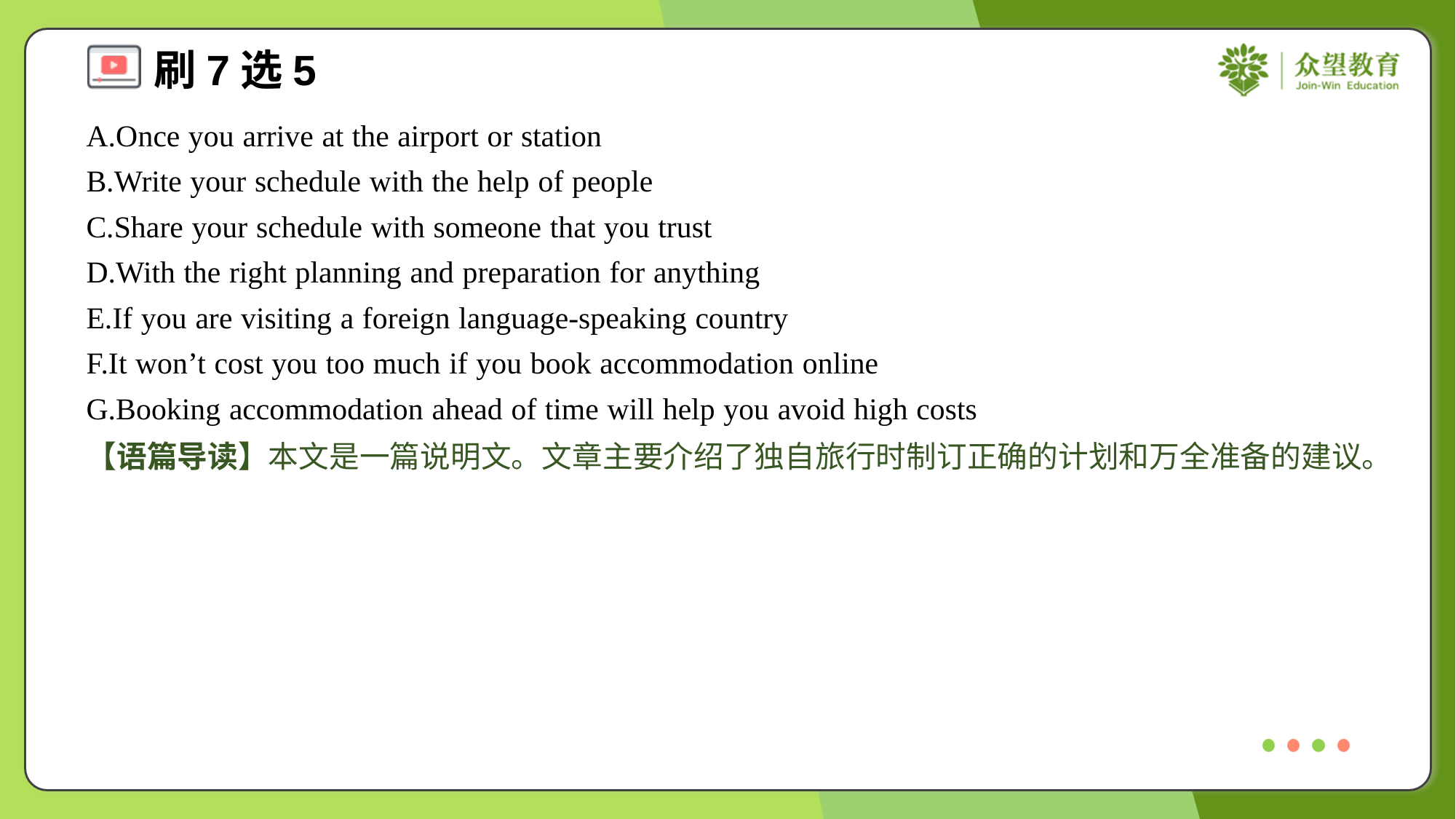

A.Once you arrive at the airport or station
B.Write your schedule with the help of people
C.Share your schedule with someone that you trust
D.With the right planning and preparation for anything
E.If you are visiting a foreign language-speaking country
F.It won’t cost you too much if you book accommodation online
G.Booking accommodation ahead of time will help you avoid high costs
【语篇导读】本文是一篇说明文。文章主要介绍了独自旅行时制订正确的计划和万全准备的建议。